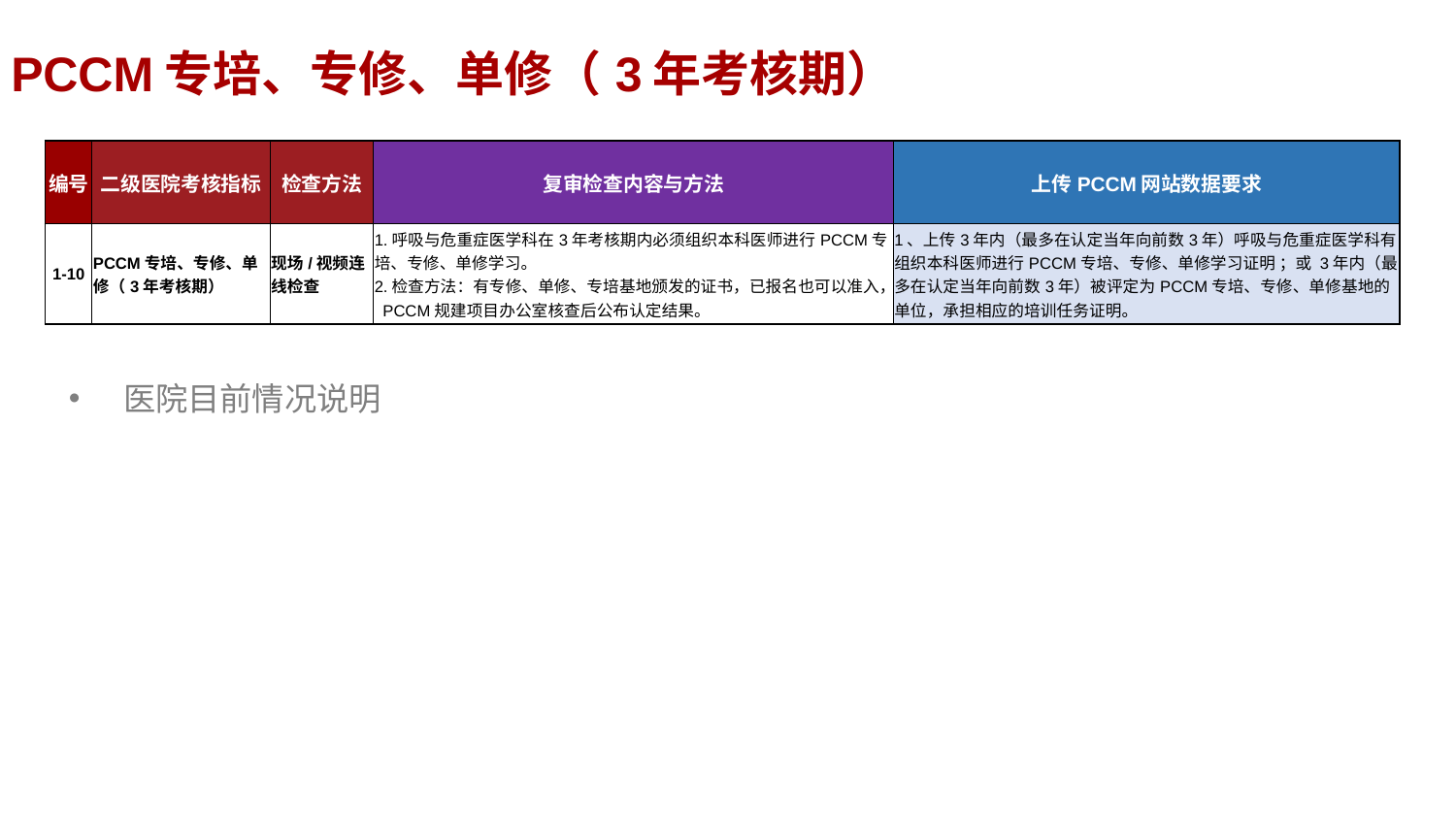

PCCM专培、专修、单修（3年考核期）
| 编号 | 二级医院考核指标 | 检查方法 | 复审检查内容与方法 | 上传PCCM网站数据要求 |
| --- | --- | --- | --- | --- |
| 1-10 | PCCM专培、专修、单修（3年考核期） | 现场/视频连线检查 | 1.呼吸与危重症医学科在3年考核期内必须组织本科医师进行PCCM专培、专修、单修学习。 2.检查方法：有专修、单修、专培基地颁发的证书，已报名也可以准入， PCCM规建项目办公室核查后公布认定结果。 | 1、上传3年内（最多在认定当年向前数3年）呼吸与危重症医学科有组织本科医师进行PCCM专培、专修、单修学习证明 ；或 3年内（最多在认定当年向前数3年）被评定为PCCM专培、专修、单修基地的单位，承担相应的培训任务证明。 |
医院目前情况说明